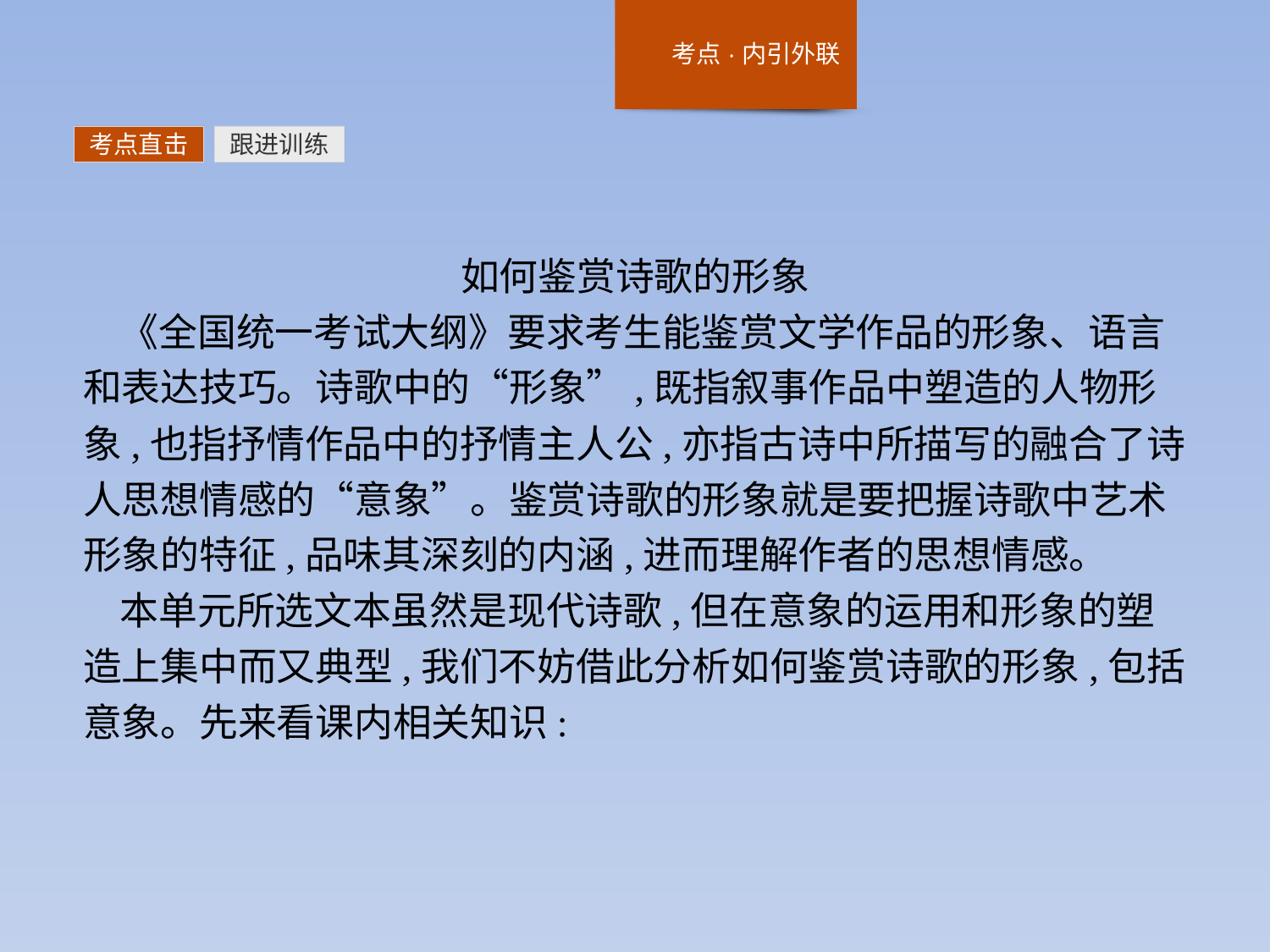

考点直击
跟进训练
如何鉴赏诗歌的形象
《全国统一考试大纲》要求考生能鉴赏文学作品的形象、语言和表达技巧。诗歌中的“形象”,既指叙事作品中塑造的人物形象,也指抒情作品中的抒情主人公,亦指古诗中所描写的融合了诗人思想情感的“意象”。鉴赏诗歌的形象就是要把握诗歌中艺术形象的特征,品味其深刻的内涵,进而理解作者的思想情感。
本单元所选文本虽然是现代诗歌,但在意象的运用和形象的塑造上集中而又典型,我们不妨借此分析如何鉴赏诗歌的形象,包括意象。先来看课内相关知识: